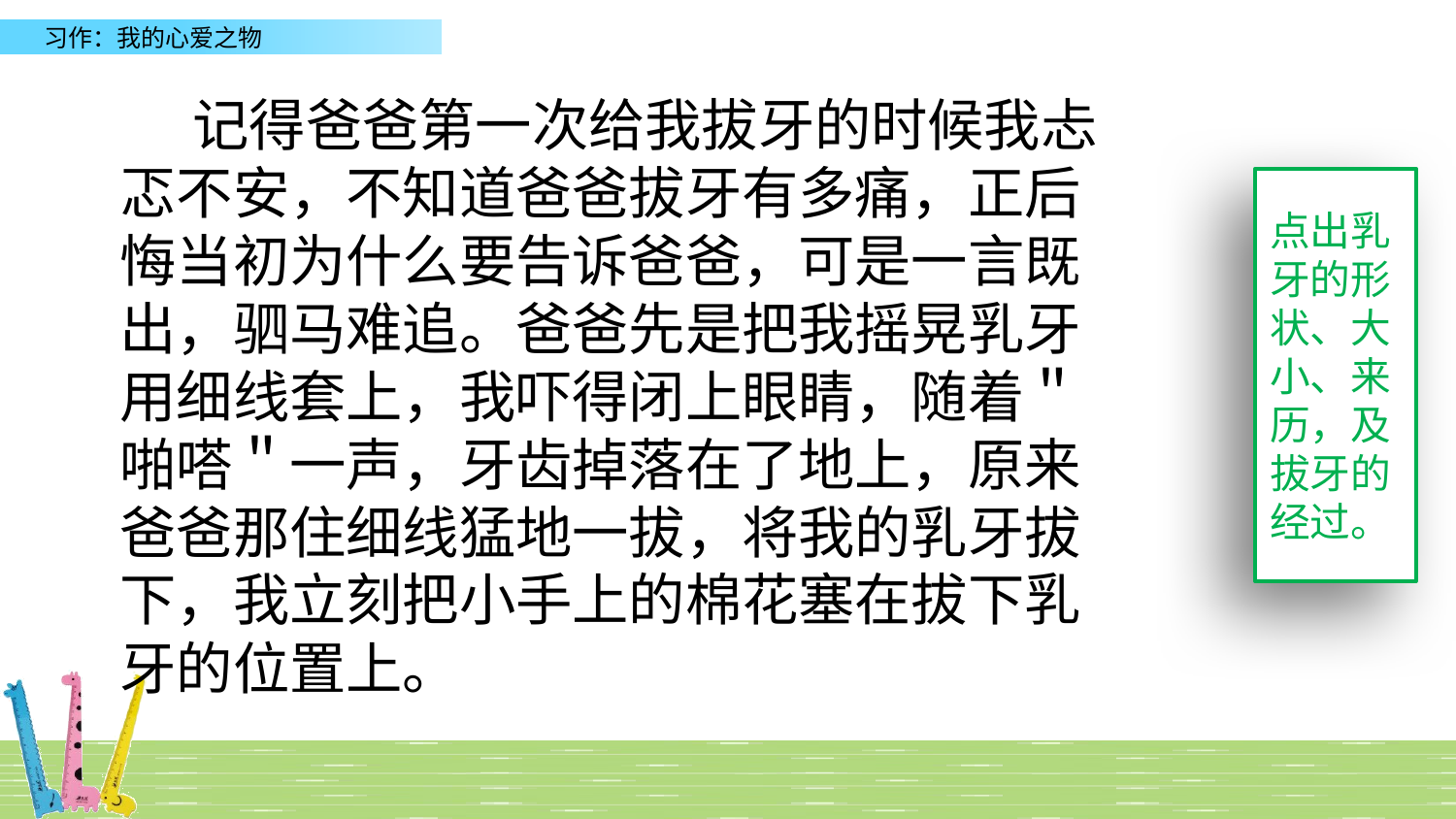

记得爸爸第一次给我拔牙的时候我忐忑不安，不知道爸爸拔牙有多痛，正后悔当初为什么要告诉爸爸，可是一言既出，驷马难追。爸爸先是把我摇晃乳牙用细线套上，我吓得闭上眼睛，随着＂啪嗒＂一声，牙齿掉落在了地上，原来爸爸那住细线猛地一拔，将我的乳牙拔下，我立刻把小手上的棉花塞在拔下乳牙的位置上。
点出乳牙的形状、大小、来历，及拔牙的经过。